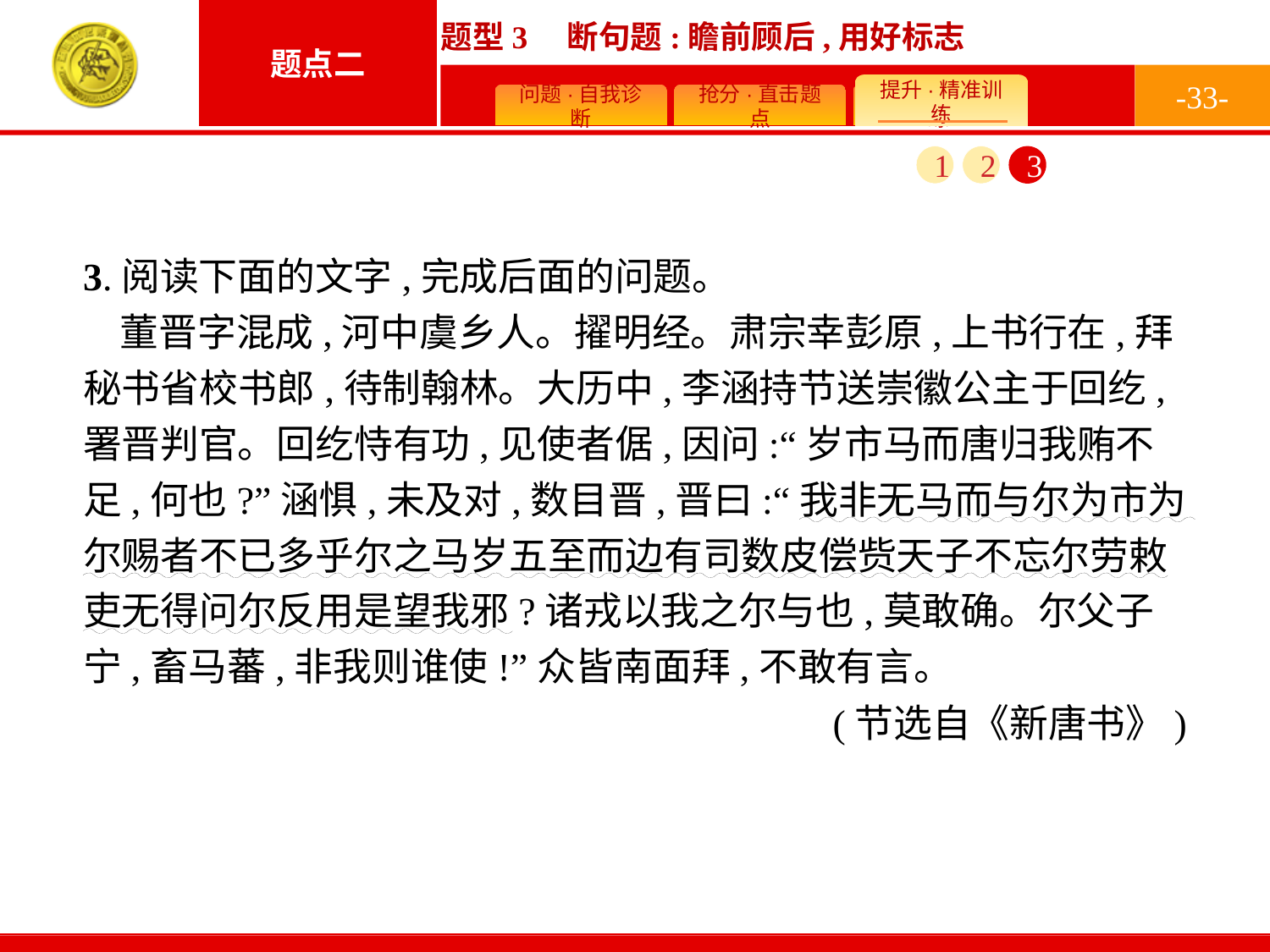

-33-
1
2
3
3.阅读下面的文字,完成后面的问题。
董晋字混成,河中虞乡人。擢明经。肃宗幸彭原,上书行在,拜秘书省校书郎,待制翰林。大历中,李涵持节送崇徽公主于回纥,署晋判官。回纥恃有功,见使者倨,因问:“岁市马而唐归我贿不足,何也?”涵惧,未及对,数目晋,晋曰:“我非无马而与尔为市为尔赐者不已多乎尔之马岁五至而边有司数皮偿赀天子不忘尔劳敕吏无得问尔反用是望我邪?诸戎以我之尔与也,莫敢确。尔父子宁,畜马蕃,非我则谁使!”众皆南面拜,不敢有言。
(节选自《新唐书》)